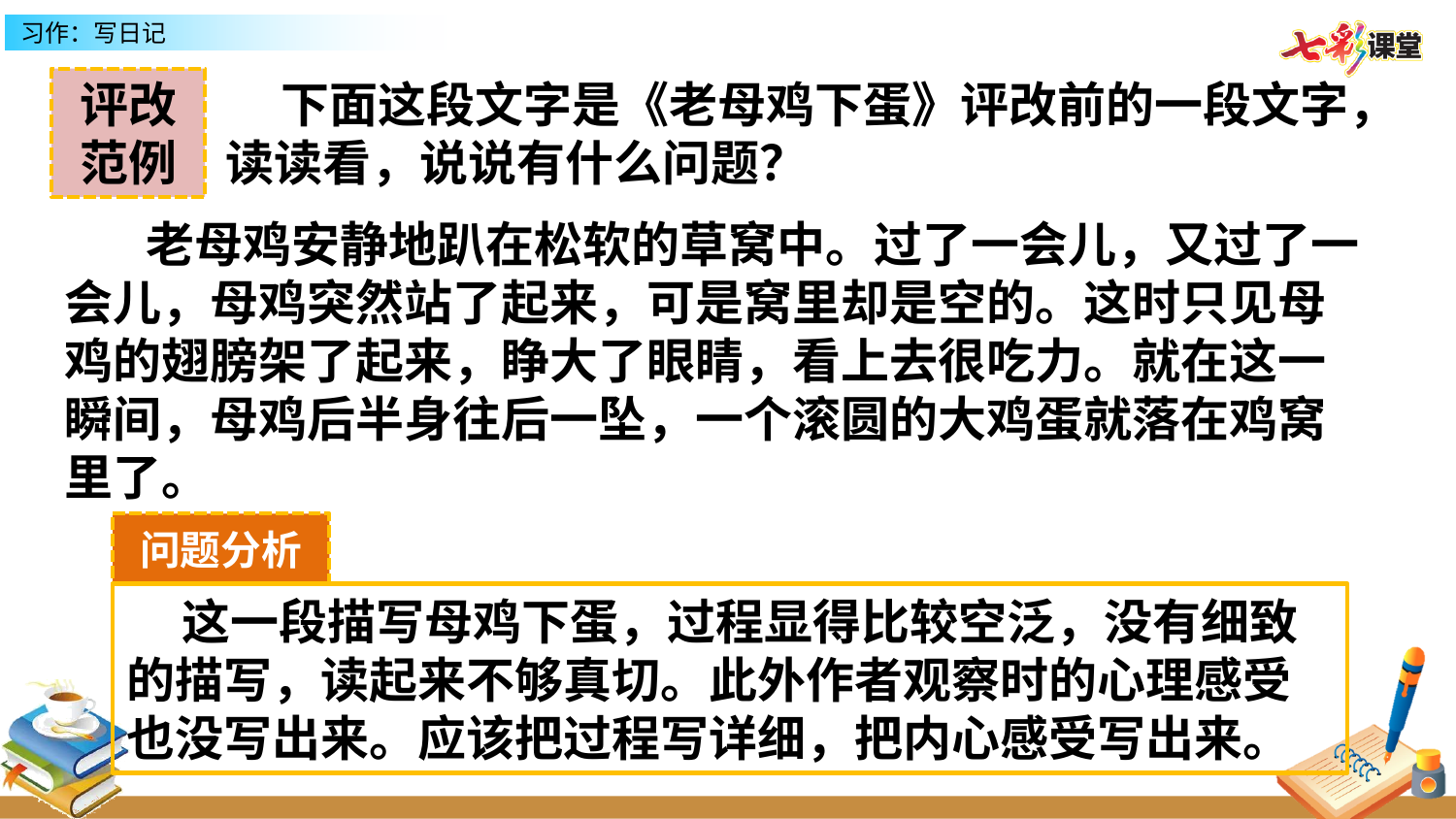

下面这段文字是《老母鸡下蛋》评改前的一段文字，读读看，说说有什么问题？
评改范例
  老母鸡安静地趴在松软的草窝中。过了一会儿，又过了一会儿，母鸡突然站了起来，可是窝里却是空的。这时只见母鸡的翅膀架了起来，睁大了眼睛，看上去很吃力。就在这一瞬间，母鸡后半身往后一坠，一个滚圆的大鸡蛋就落在鸡窝里了。
问题分析
    这一段描写母鸡下蛋，过程显得比较空泛，没有细致的描写，读起来不够真切。此外作者观察时的心理感受也没写出来。应该把过程写详细，把内心感受写出来。